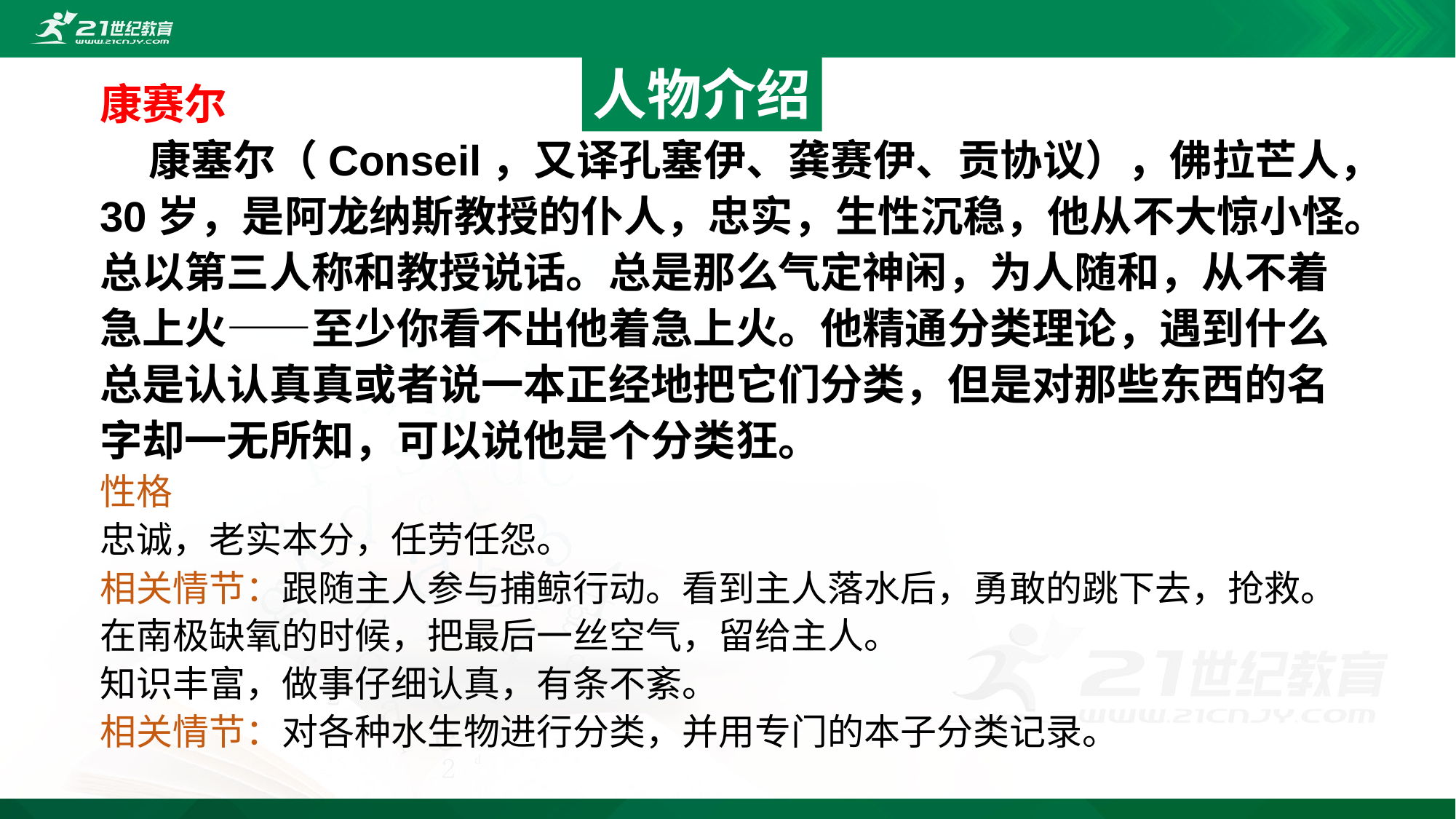

人物介绍
康赛尔
    康塞尔（Conseil，又译孔塞伊、龚赛伊、贡协议），佛拉芒人，30岁，是阿龙纳斯教授的仆人，忠实，生性沉稳，他从不大惊小怪。总以第三人称和教授说话。总是那么气定神闲，为人随和，从不着急上火——至少你看不出他着急上火。他精通分类理论，遇到什么总是认认真真或者说一本正经地把它们分类，但是对那些东西的名字却一无所知，可以说他是个分类狂。
性格
忠诚，老实本分，任劳任怨。
相关情节：跟随主人参与捕鲸行动。看到主人落水后，勇敢的跳下去，抢救。在南极缺氧的时候，把最后一丝空气，留给主人。
知识丰富，做事仔细认真，有条不紊。
相关情节：对各种水生物进行分类，并用专门的本子分类记录。